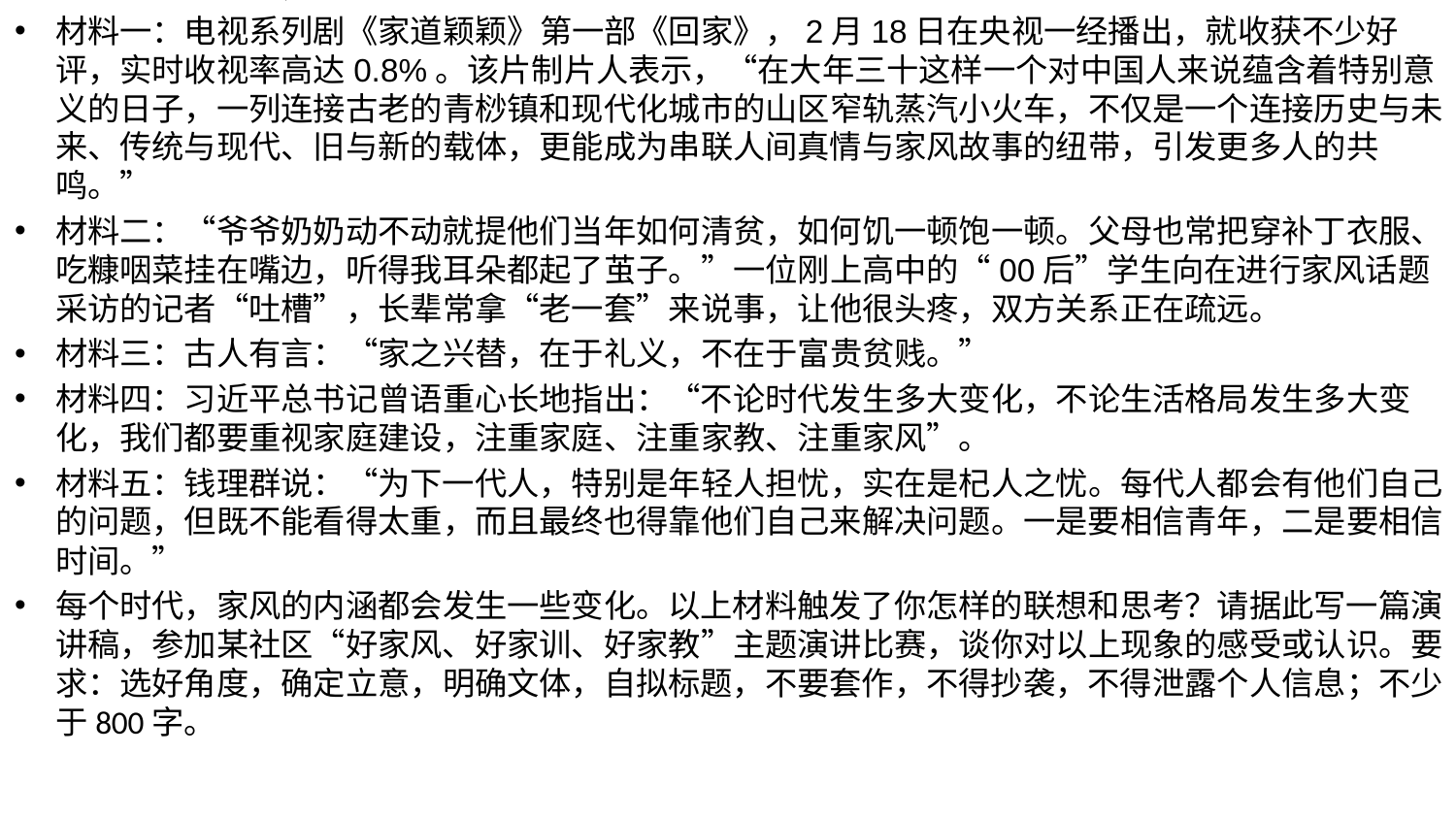

阅读下面的材料，根据要求写作。
材料一：电视系列剧《家道颖颖》第一部《回家》，2月18日在央视一经播出，就收获不少好评，实时收视率高达0.8%。该片制片人表示，“在大年三十这样一个对中国人来说蕴含着特别意义的日子，一列连接古老的青桫镇和现代化城市的山区窄轨蒸汽小火车，不仅是一个连接历史与未来、传统与现代、旧与新的载体，更能成为串联人间真情与家风故事的纽带，引发更多人的共鸣。”
材料二：“爷爷奶奶动不动就提他们当年如何清贫，如何饥一顿饱一顿。父母也常把穿补丁衣服、吃糠咽菜挂在嘴边，听得我耳朵都起了茧子。”一位刚上高中的“00后”学生向在进行家风话题采访的记者“吐槽”，长辈常拿“老一套”来说事，让他很头疼，双方关系正在疏远。
材料三：古人有言：“家之兴替，在于礼义，不在于富贵贫贱。”
材料四：习近平总书记曾语重心长地指出：“不论时代发生多大变化，不论生活格局发生多大变化，我们都要重视家庭建设，注重家庭、注重家教、注重家风”。
材料五：钱理群说：“为下一代人，特别是年轻人担忧，实在是杞人之忧。每代人都会有他们自己的问题，但既不能看得太重，而且最终也得靠他们自己来解决问题。一是要相信青年，二是要相信时间。”
每个时代，家风的内涵都会发生一些变化。以上材料触发了你怎样的联想和思考？请据此写一篇演讲稿，参加某社区“好家风、好家训、好家教”主题演讲比赛，谈你对以上现象的感受或认识。要求：选好角度，确定立意，明确文体，自拟标题，不要套作，不得抄袭，不得泄露个人信息；不少于800字。

#